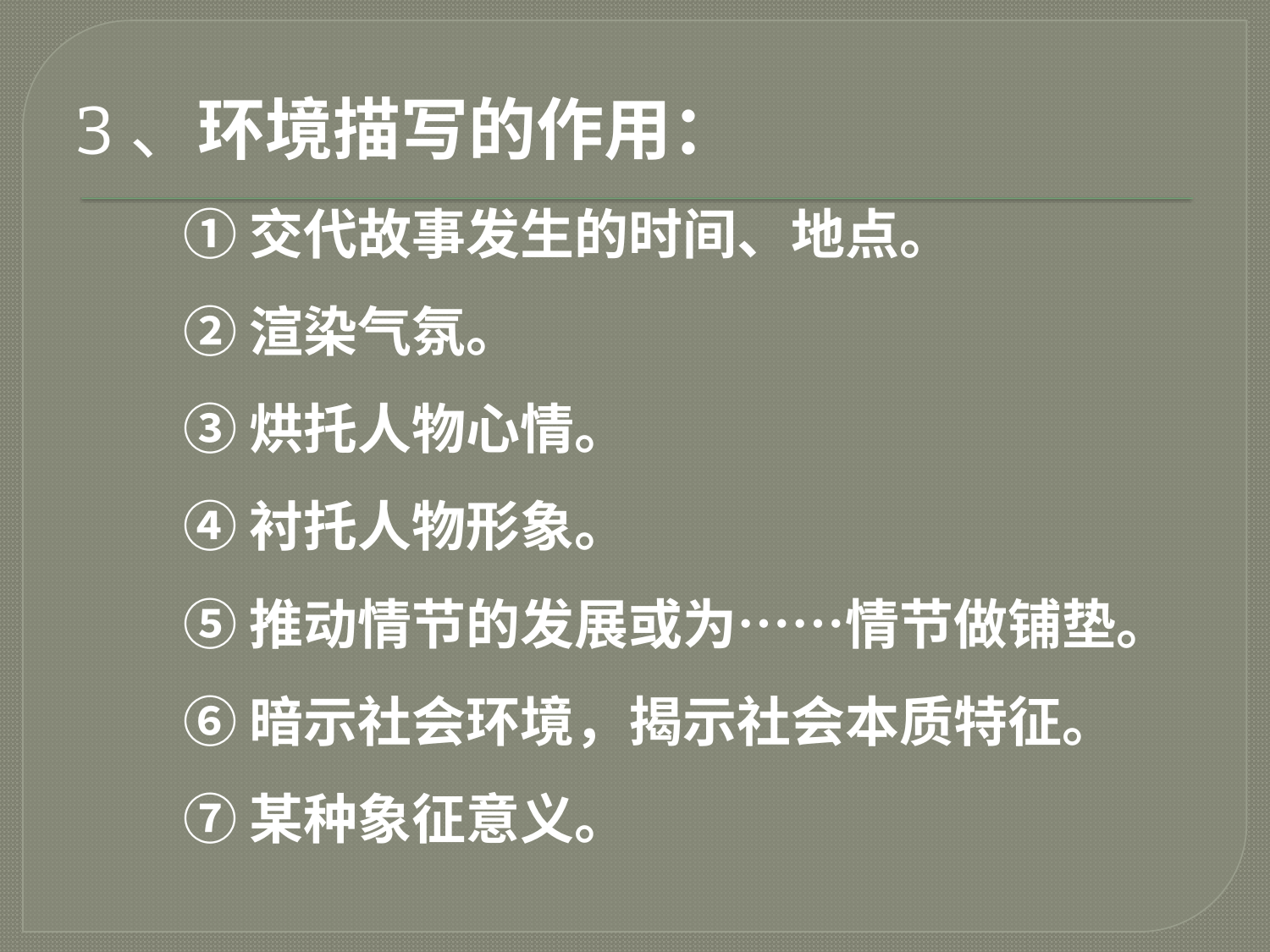

3、环境描写的作用：
①交代故事发生的时间、地点。
②渲染气氛。
③烘托人物心情。
④衬托人物形象。
⑤推动情节的发展或为……情节做铺垫。
⑥暗示社会环境，揭示社会本质特征。
⑦某种象征意义。